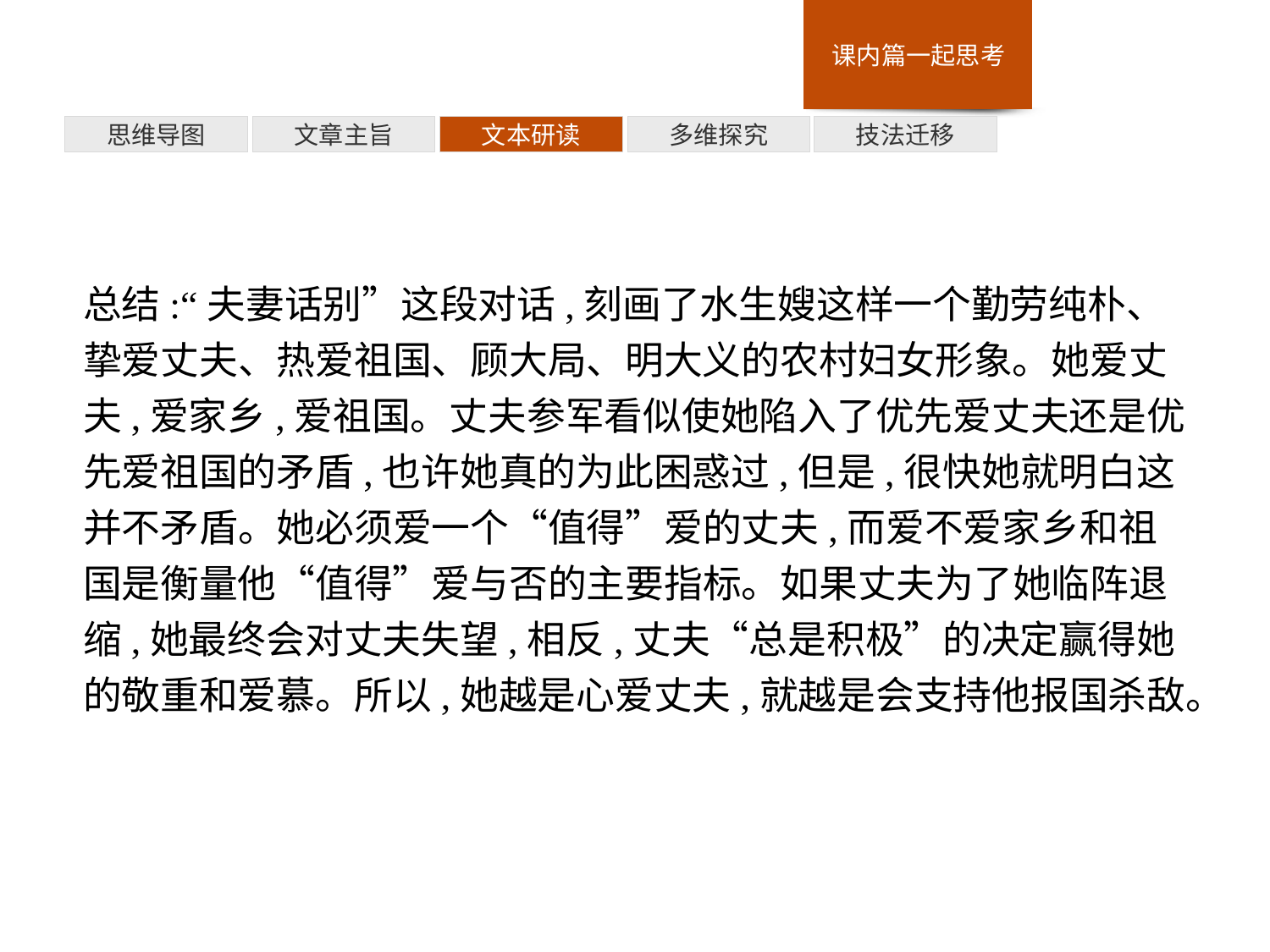

多维探究
思维导图
文章主旨
文本研读
技法迁移
总结:“夫妻话别”这段对话,刻画了水生嫂这样一个勤劳纯朴、挚爱丈夫、热爱祖国、顾大局、明大义的农村妇女形象。她爱丈夫,爱家乡,爱祖国。丈夫参军看似使她陷入了优先爱丈夫还是优先爱祖国的矛盾,也许她真的为此困惑过,但是,很快她就明白这并不矛盾。她必须爱一个“值得”爱的丈夫,而爱不爱家乡和祖国是衡量他“值得”爱与否的主要指标。如果丈夫为了她临阵退缩,她最终会对丈夫失望,相反,丈夫“总是积极”的决定赢得她的敬重和爱慕。所以,她越是心爱丈夫,就越是会支持他报国杀敌。